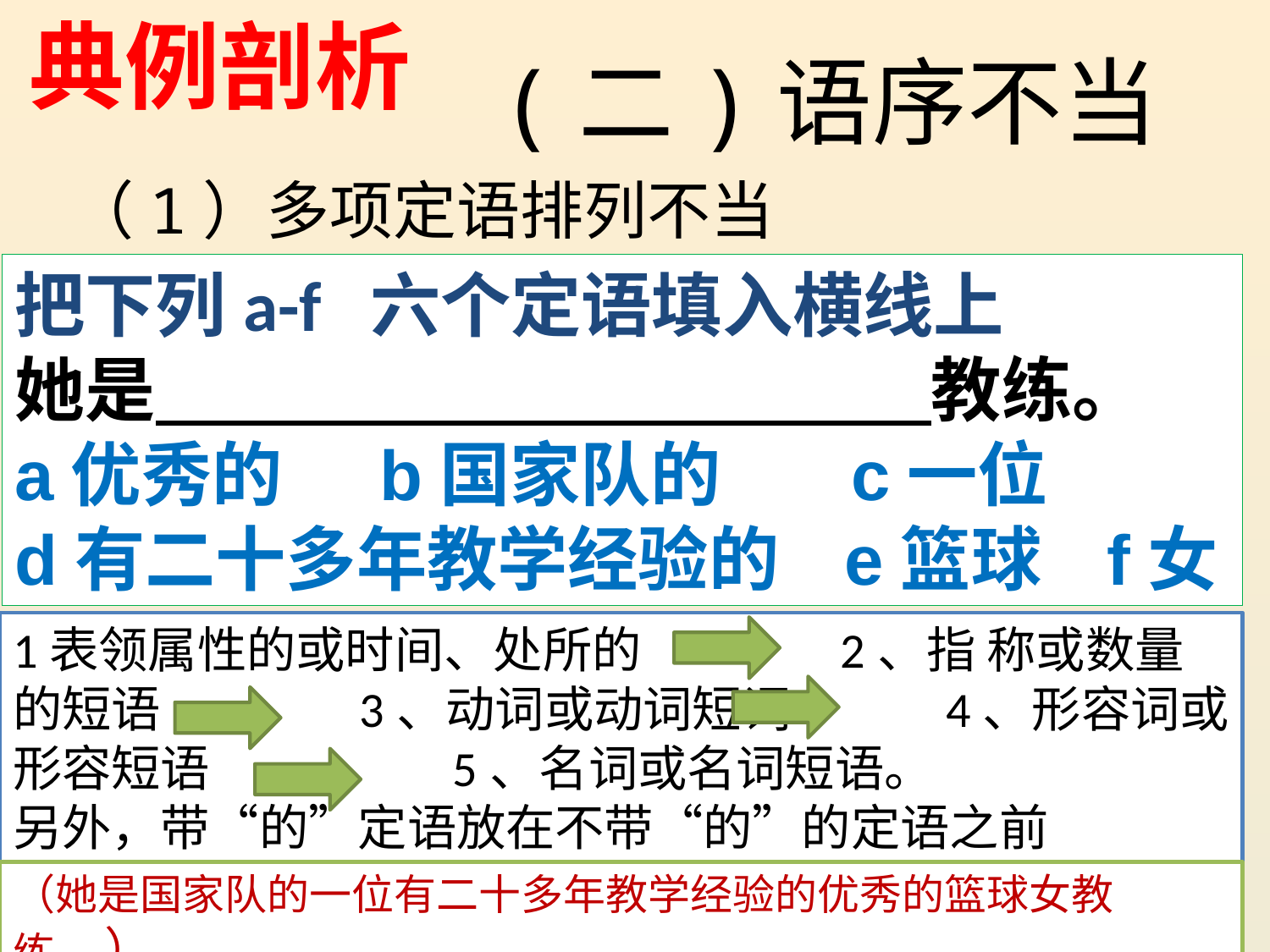

典例剖析
 (二)语序不当
（1）多项定语排列不当
把下列a-f  六个定语填入横线上
她是　　　　　　　　　　　教练。
a优秀的     b国家队的       c一位
d有二十多年教学经验的   e篮球   f女
1表领属性的或时间、处所的                 2、指 称或数量的短语                 3、动词或动词短词             4、形容词或形容短语                     5、名词或名词短语。
另外，带“的”定语放在不带“的”的定语之前

（她是国家队的一位有二十多年教学经验的优秀的篮球女教练。）